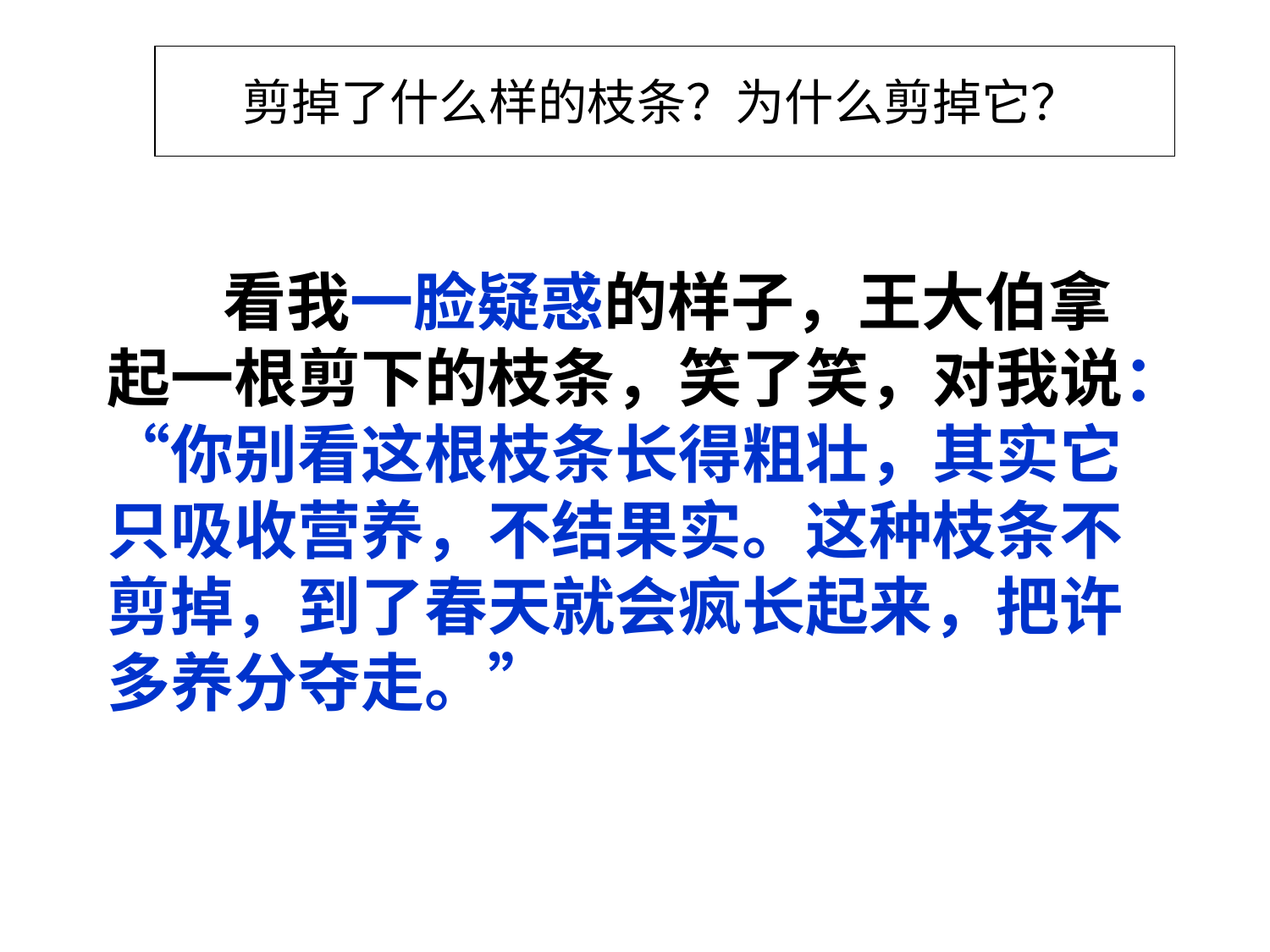

剪掉了什么样的枝条？为什么剪掉它？
       看我一脸疑惑的样子，王大伯拿起一根剪下的枝条，笑了笑，对我说：“你别看这根枝条长得粗壮，其实它只吸收营养，不结果实。这种枝条不剪掉，到了春天就会疯长起来，把许多养分夺走。”